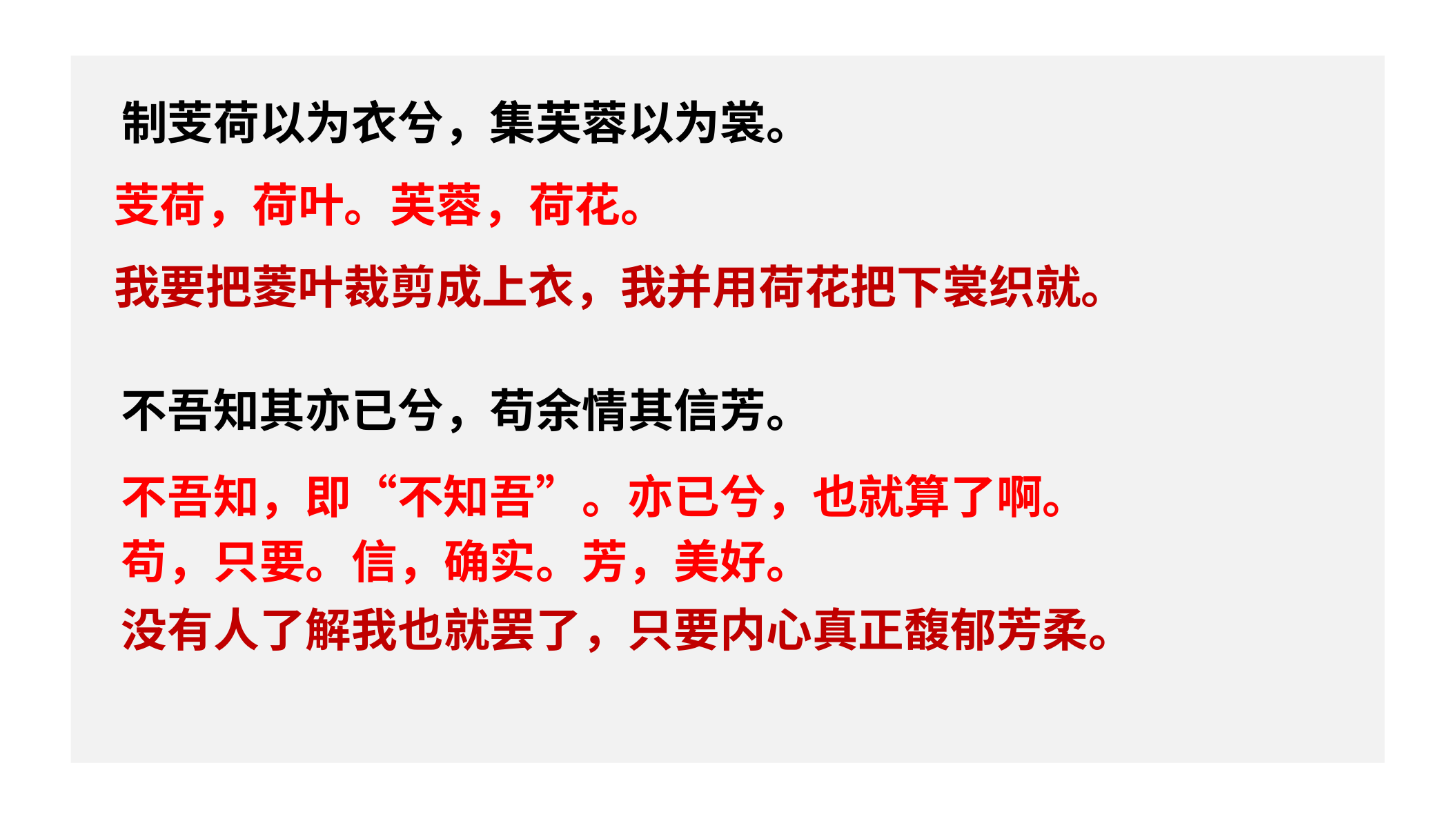

制芰荷以为衣兮，集芙蓉以为裳。
芰荷，荷叶。芙蓉，荷花。
我要把菱叶裁剪成上衣，我并用荷花把下裳织就。
不吾知其亦已兮，苟余情其信芳。
不吾知，即“不知吾”。亦已兮，也就算了啊。
苟，只要。信，确实。芳，美好。
没有人了解我也就罢了，只要内心真正馥郁芳柔。